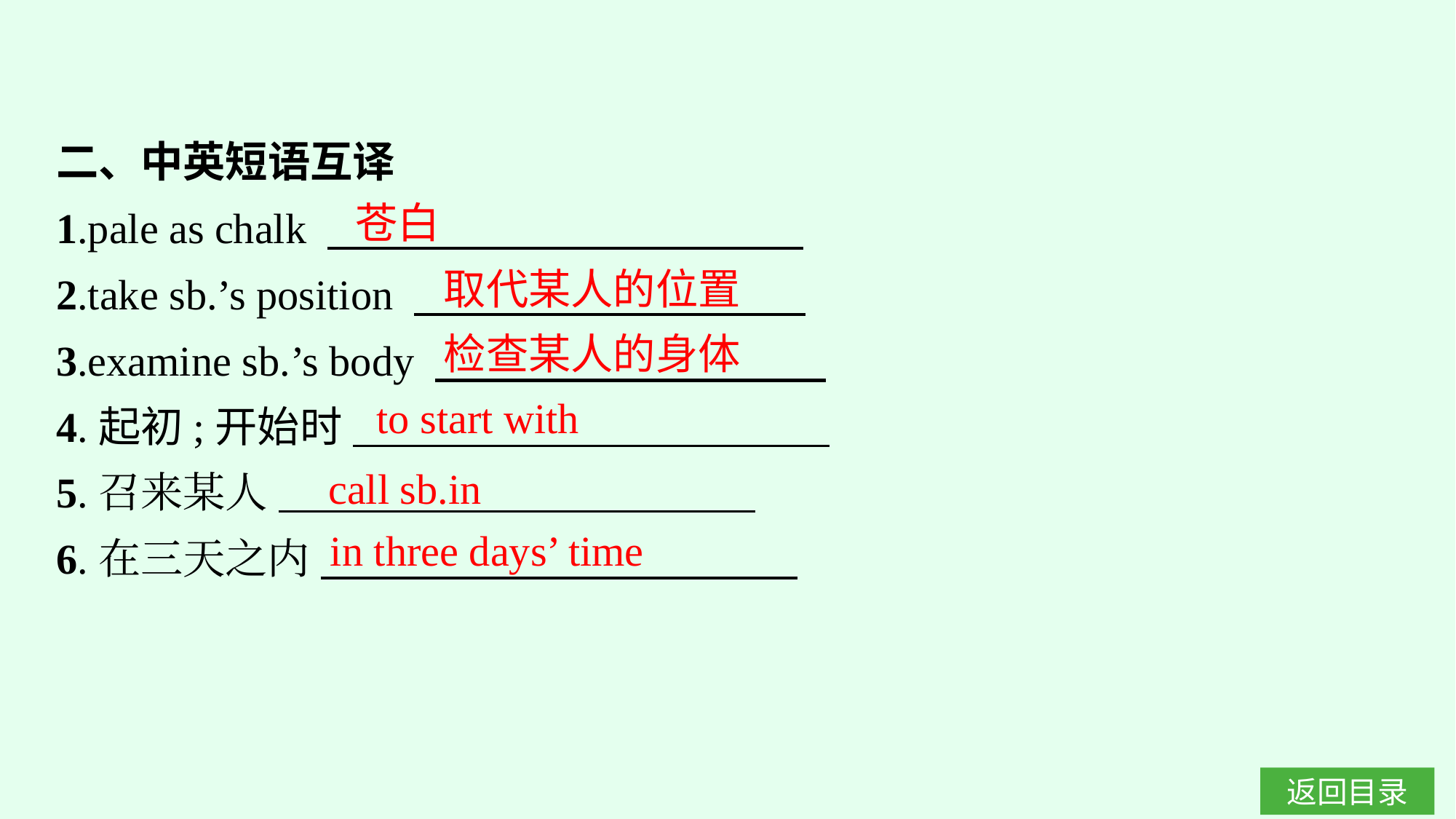

二、中英短语互译
1.pale as chalk
2.take sb.’s position
3.examine sb.’s body
4.起初;开始时
5.召来某人
6.在三天之内
苍白
取代某人的位置
检查某人的身体
to start with
call sb.in
in three days’ time